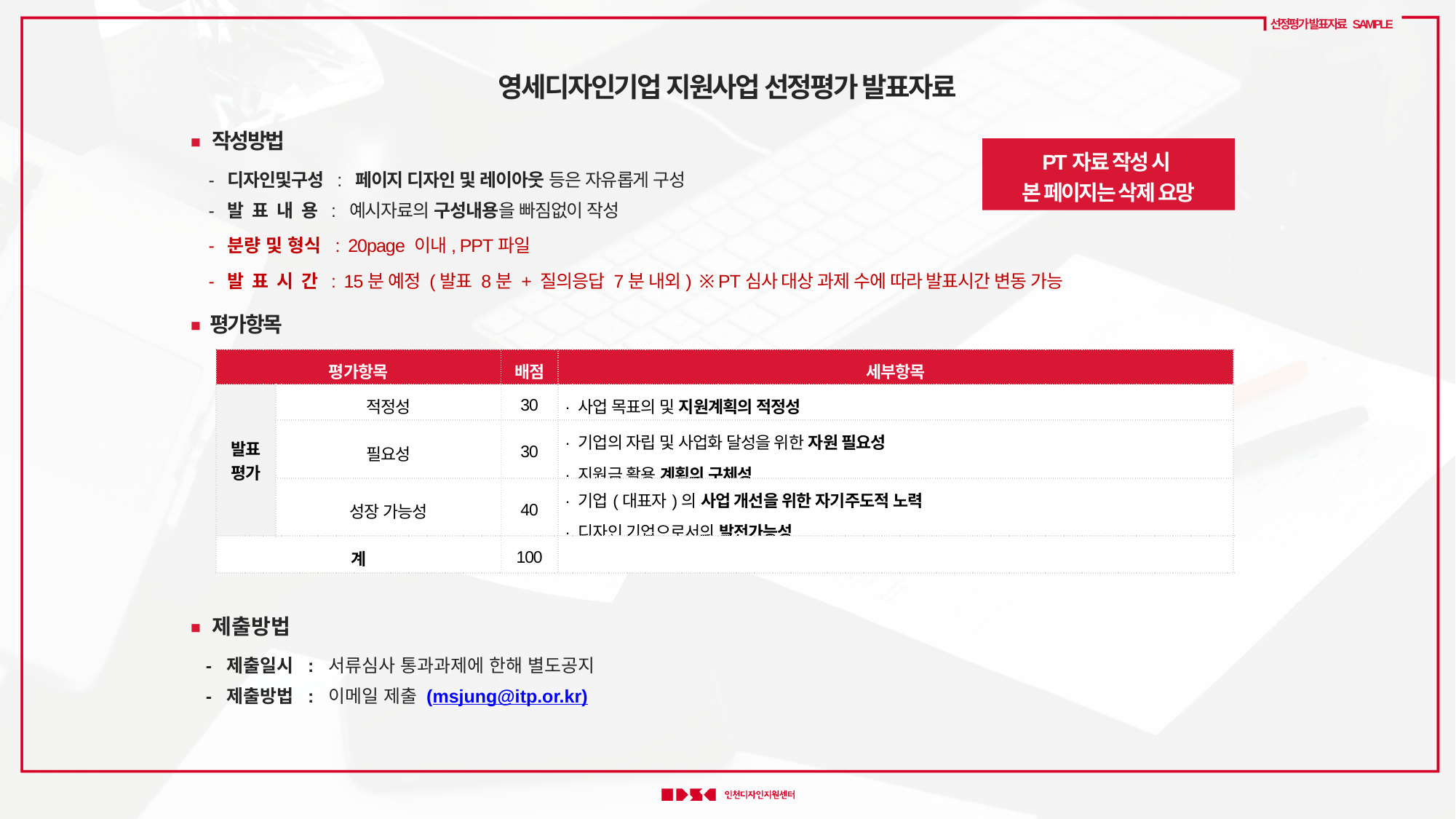

선정평가 발표자료 SAMPLE
영세디자인기업 지원사업 선정평가 발표자료
◾ 작성방법
    -  디자인및구성  :  페이지 디자인 및 레이아웃 등은 자유롭게 구성
    -  발  표  내  용  :  예시자료의 구성내용을 빠짐없이 작성
    -  분량 및 형식  :  20page 이내, PPT파일
    -  발  표  시  간  :  15분 예정 (발표 8분 + 질의응답 7분 내외)  ※ PT심사 대상 과제 수에 따라 발표시간 변동 가능
PT자료 작성 시
본 페이지는 삭제 요망
◾ 평가항목
| 평가항목 |  | 배점 | 세부항목 |
| --- | --- | --- | --- |
| 발표 평가 | 적정성 | 30 | · 사업 목표의 및 지원계획의 적정성 |
|  | 필요성 | 30 | · 기업의 자립 및 사업화 달성을 위한 자원 필요성 · 지원금 활용 계획의 구체성 |
|  | 성장 가능성 | 40 | · 기업(대표자)의 사업 개선을 위한 자기주도적 노력 · 디자인 기업으로서의 발전가능성 |
| 계 |  | 100 |  |
◾ 제출방법
   -  제출일시  :  서류심사 통과과제에 한해 별도공지
   -  제출방법  :  이메일 제출 (msjung@itp.or.kr)